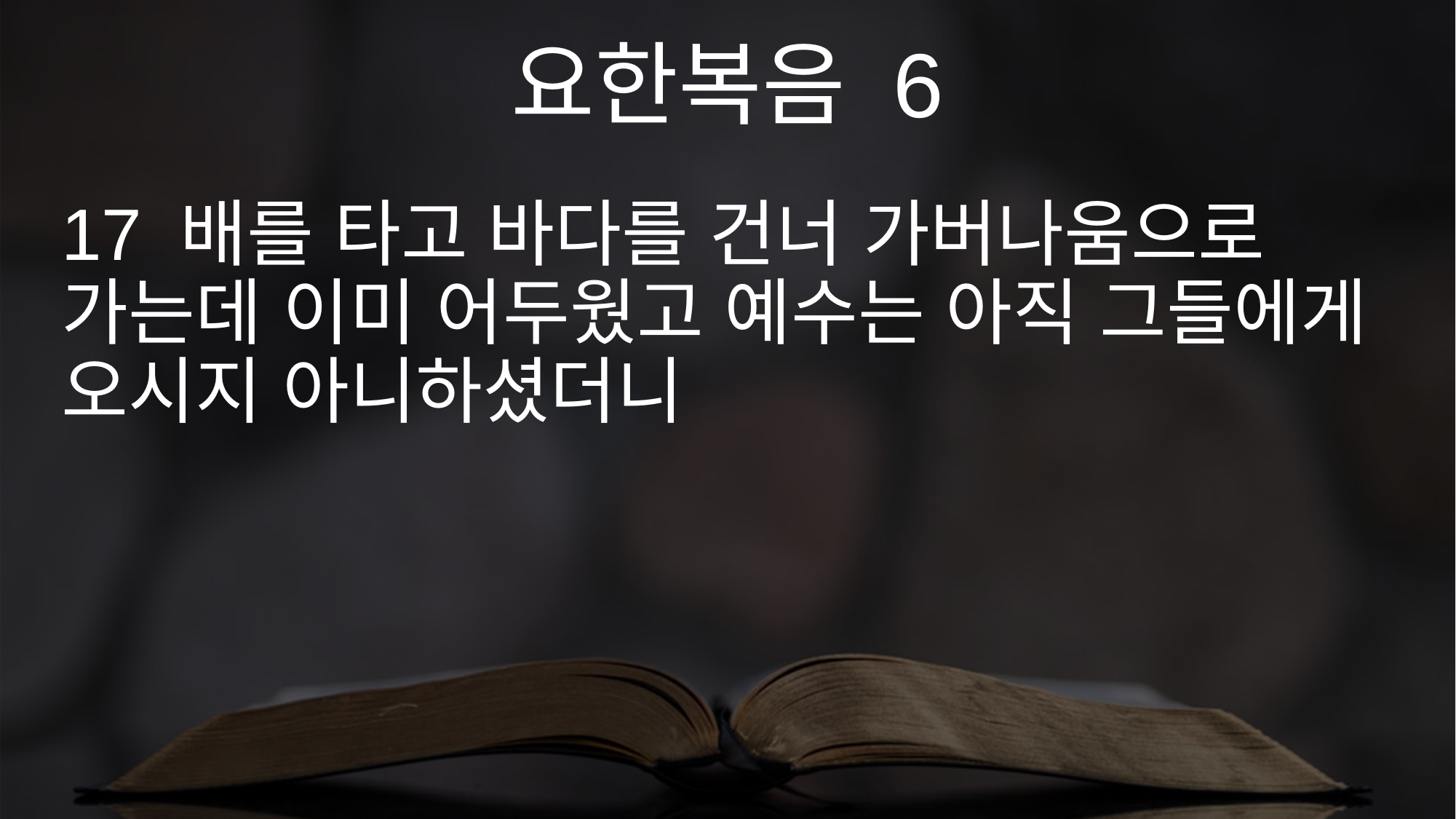

요한복음 6
17 배를 타고 바다를 건너 가버나움으로 가는데 이미 어두웠고 예수는 아직 그들에게 오시지 아니하셨더니